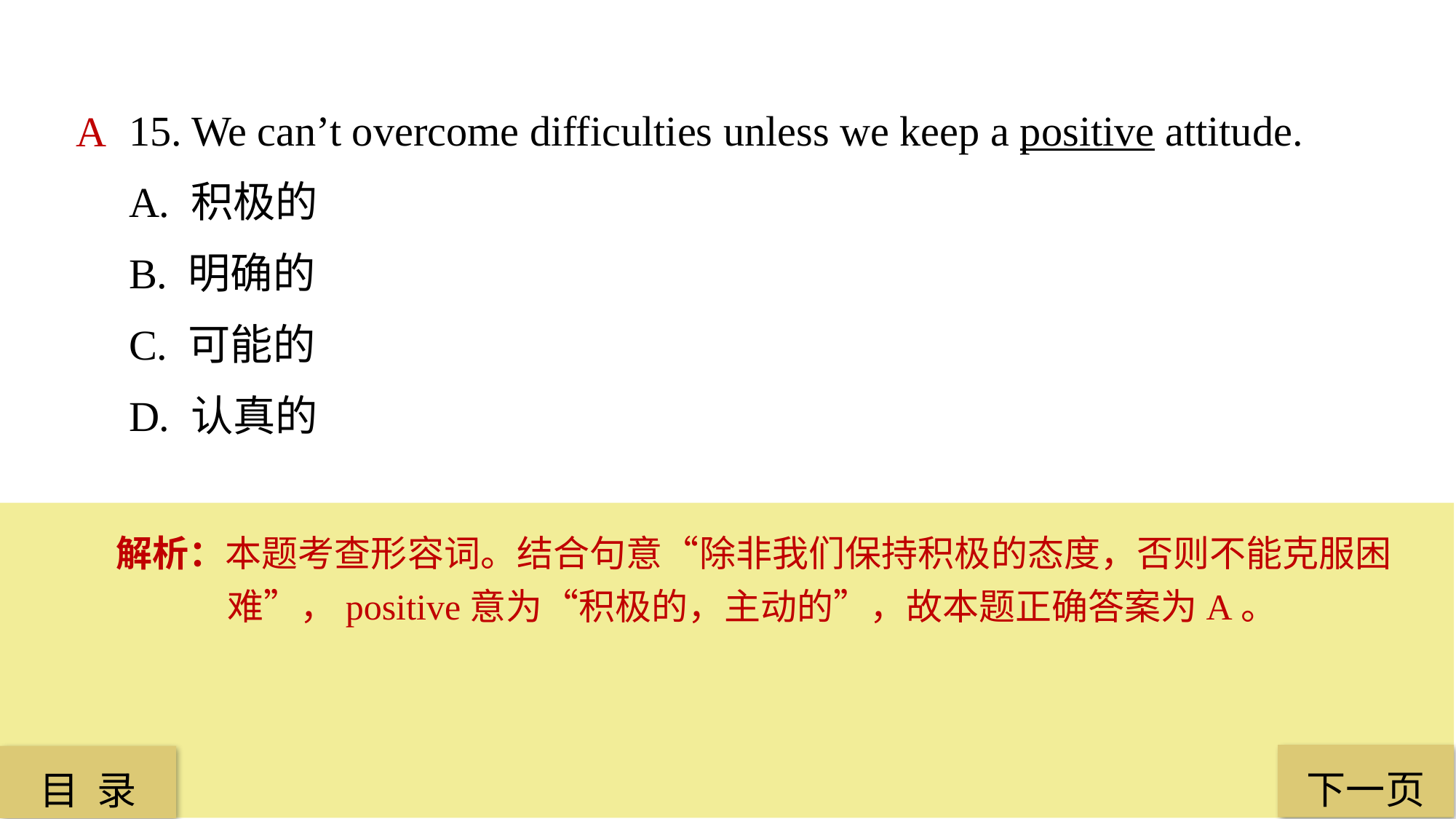

15. We can’t overcome difficulties unless we keep a positive attitude.
A. 积极的
B. 明确的
C. 可能的
D. 认真的
A
解析：本题考查形容词。结合句意“除非我们保持积极的态度，否则不能克服困难”，positive意为“积极的，主动的”，故本题正确答案为A。